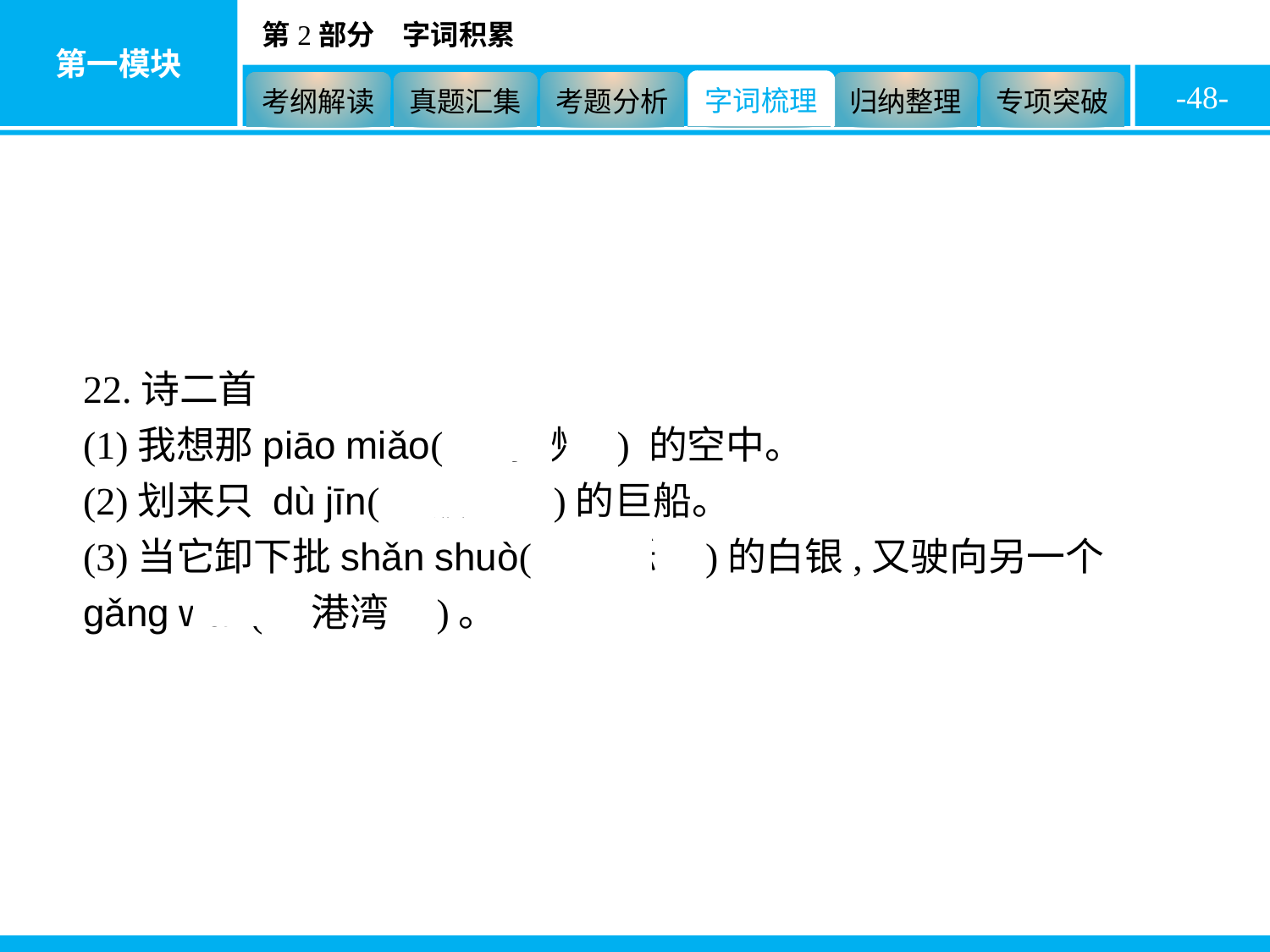

-48-
22.诗二首
(1)我想那piāo miǎo(　缥缈　) 的空中。
(2)划来只 dù jīn(　镀金　)的巨船。
(3)当它卸下批shǎn shuò(　闪烁　)的白银,又驶向另一个 gǎng wān(　港湾　)。